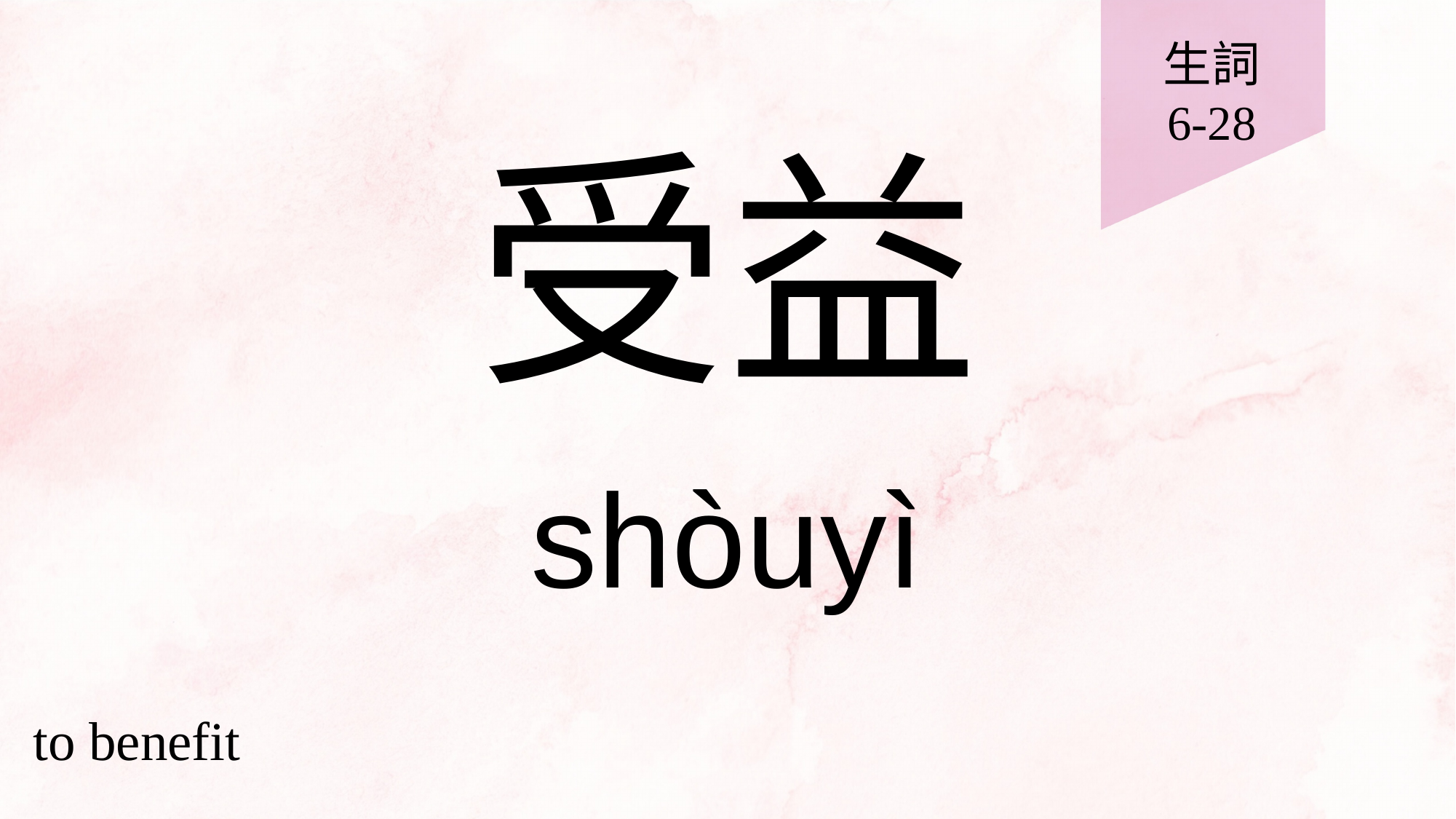

生詞
6-28
# 受益
shòuyì
to benefit